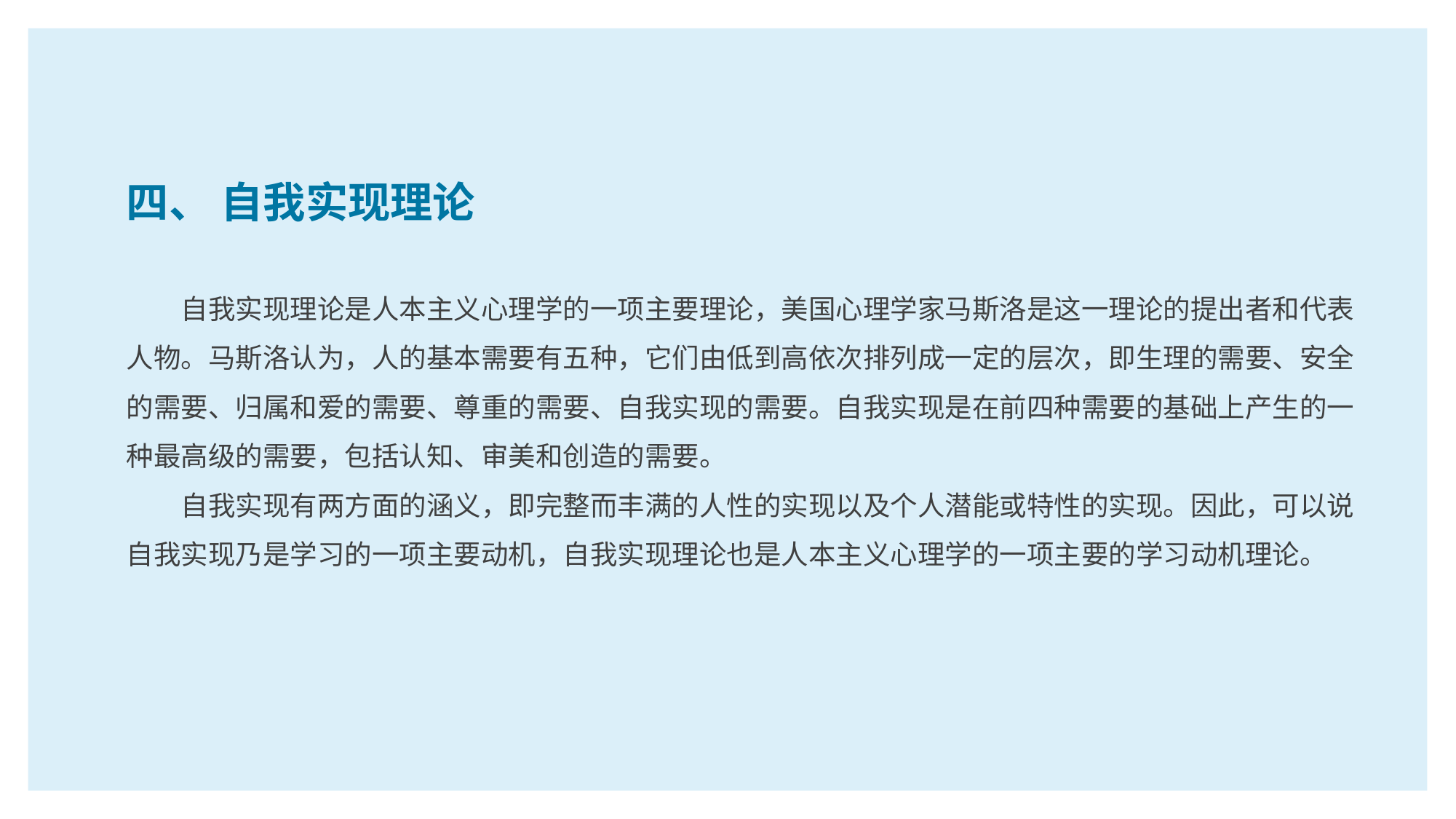

四、 自我实现理论

自我实现理论是人本主义心理学的一项主要理论，美国心理学家马斯洛是这一理论的提出者和代表人物。马斯洛认为，人的基本需要有五种，它们由低到高依次排列成一定的层次，即生理的需要、安全的需要、归属和爱的需要、尊重的需要、自我实现的需要。自我实现是在前四种需要的基础上产生的一种最高级的需要，包括认知、审美和创造的需要。
自我实现有两方面的涵义，即完整而丰满的人性的实现以及个人潜能或特性的实现。因此，可以说自我实现乃是学习的一项主要动机，自我实现理论也是人本主义心理学的一项主要的学习动机理论。